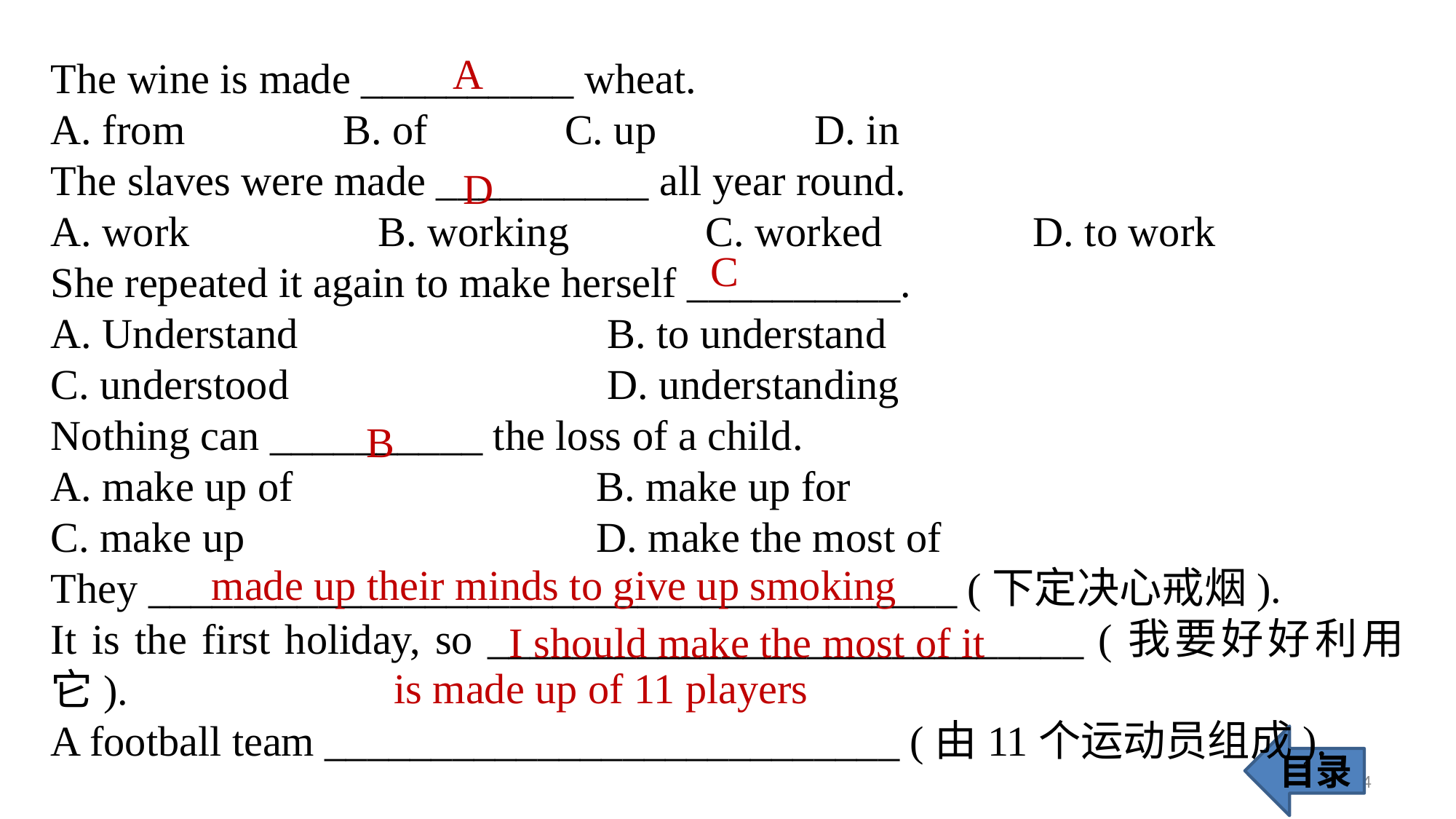

A
The wine is made __________ wheat.
A. from 	       B. of             C. up 		D. in
The slaves were made __________ all year round.
A. work 		B. working 		C. worked 		D. to work
She repeated it again to make herself __________.
A. Understand			 B. to understand
C. understood 			 D. understanding
Nothing can __________ the loss of a child.
A. make up of 			B. make up for
C. make up 				D. make the most of
They ______________________________________ (下定决心戒烟).
It is the first holiday, so ____________________________ (我要好好利用它).
A football team ___________________________ (由11个运动员组成).
 D
 C
 B
 made up their minds to give up smoking
 I should make the most of it
 is made up of 11 players
目录
74